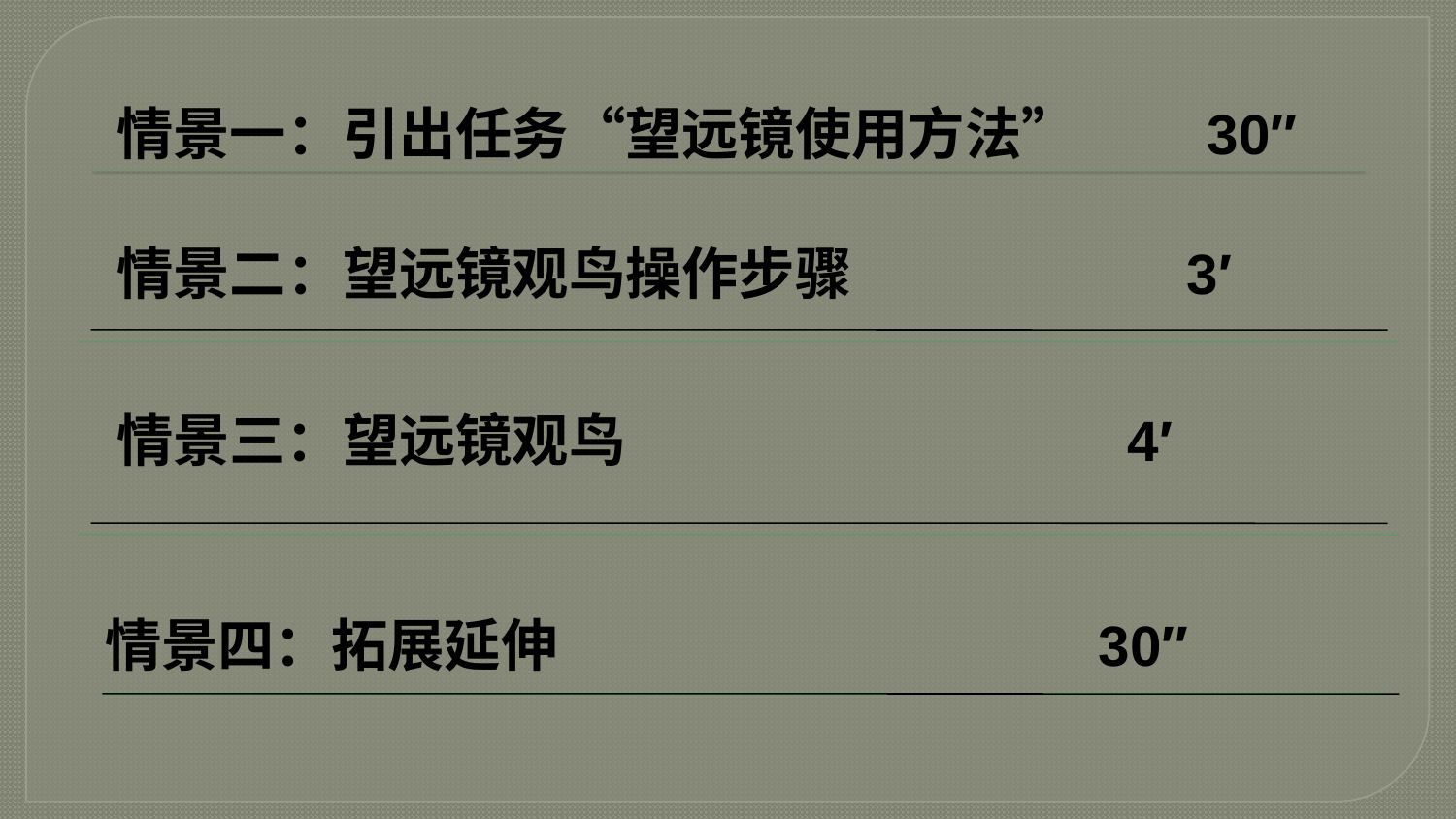

情景一：引出任务“望远镜使用方法”         30″

情景二：望远镜观鸟操作步骤                         3′
情景三：望远镜观鸟                                      4′
情景四：拓展延伸                                         30″